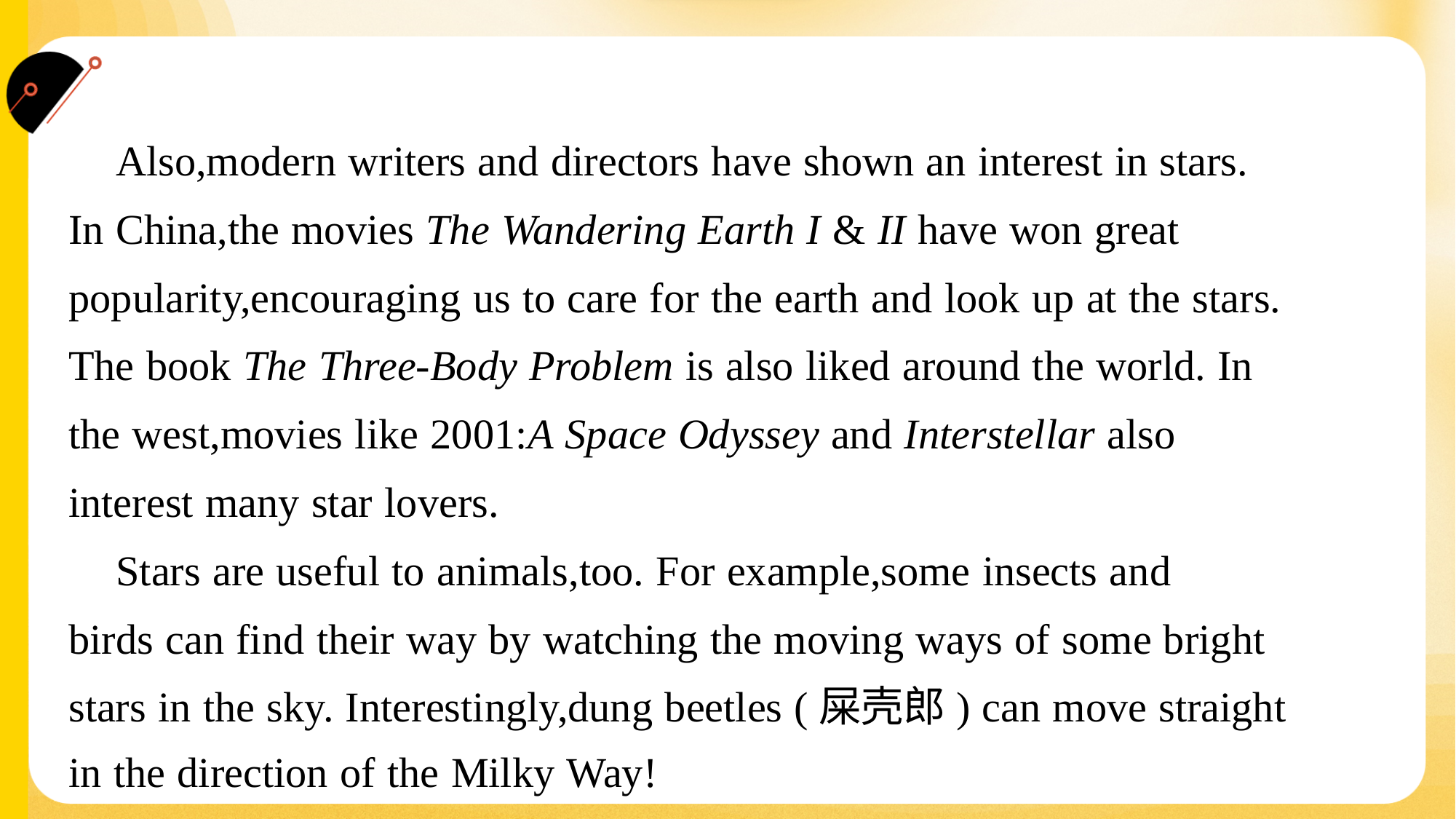

Also,modern writers and directors have shown an interest in stars.
In China,the movies The Wandering Earth I & II have won great
popularity,encouraging us to care for the earth and look up at the stars.
The book The Three-Body Problem is also liked around the world. In
the west,movies like 2001:A Space Odyssey and Interstellar also
interest many star lovers.
    Stars are useful to animals,too. For example,some insects and
birds can find their way by watching the moving ways of some bright
stars in the sky. Interestingly,dung beetles (屎壳郎) can move straight
in the direction of the Milky Way!#4